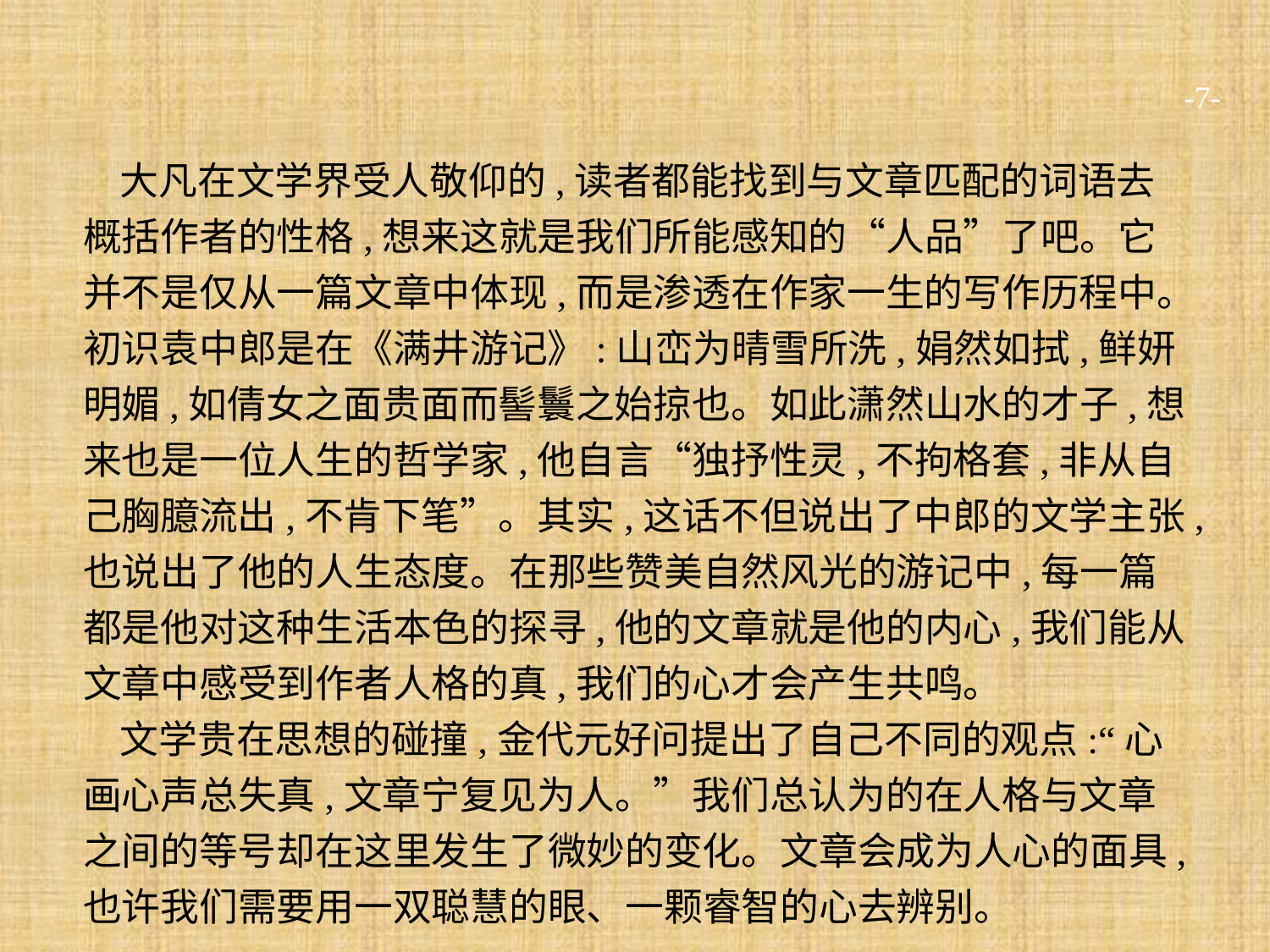

-7-
大凡在文学界受人敬仰的,读者都能找到与文章匹配的词语去概括作者的性格,想来这就是我们所能感知的“人品”了吧。它并不是仅从一篇文章中体现,而是渗透在作家一生的写作历程中。初识袁中郎是在《满井游记》:山峦为晴雪所洗,娟然如拭,鲜妍明媚,如倩女之面贵面而髻鬟之始掠也。如此潇然山水的才子,想来也是一位人生的哲学家,他自言“独抒性灵,不拘格套,非从自己胸臆流出,不肯下笔”。其实,这话不但说出了中郎的文学主张,也说出了他的人生态度。在那些赞美自然风光的游记中,每一篇都是他对这种生活本色的探寻,他的文章就是他的内心,我们能从文章中感受到作者人格的真,我们的心才会产生共鸣。
文学贵在思想的碰撞,金代元好问提出了自己不同的观点:“心画心声总失真,文章宁复见为人。”我们总认为的在人格与文章之间的等号却在这里发生了微妙的变化。文章会成为人心的面具,也许我们需要用一双聪慧的眼、一颗睿智的心去辨别。